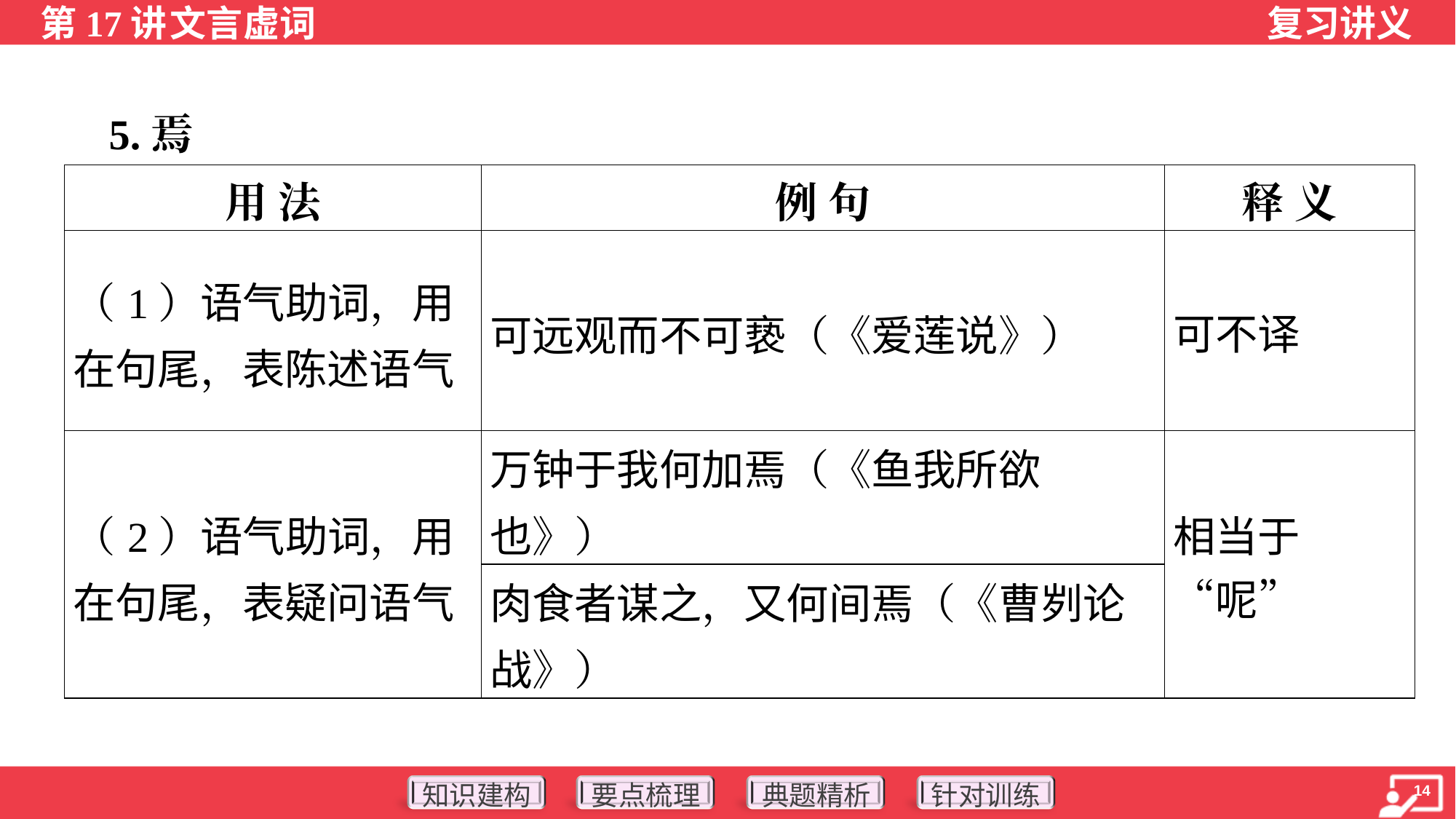

5.焉
| 用 法 | 例 句 | 释 义 |
| --- | --- | --- |
| （1）语气助词，用 在句尾，表陈述语气 | 可远观而不可亵（《爱莲说》） | 可不译 |
| （2）语气助词，用 在句尾，表疑问语气 | 万钟于我何加焉（《鱼我所欲也》） | 相当于“呢” |
|  | 肉食者谋之，又何间焉（《曹刿论战》） |  |